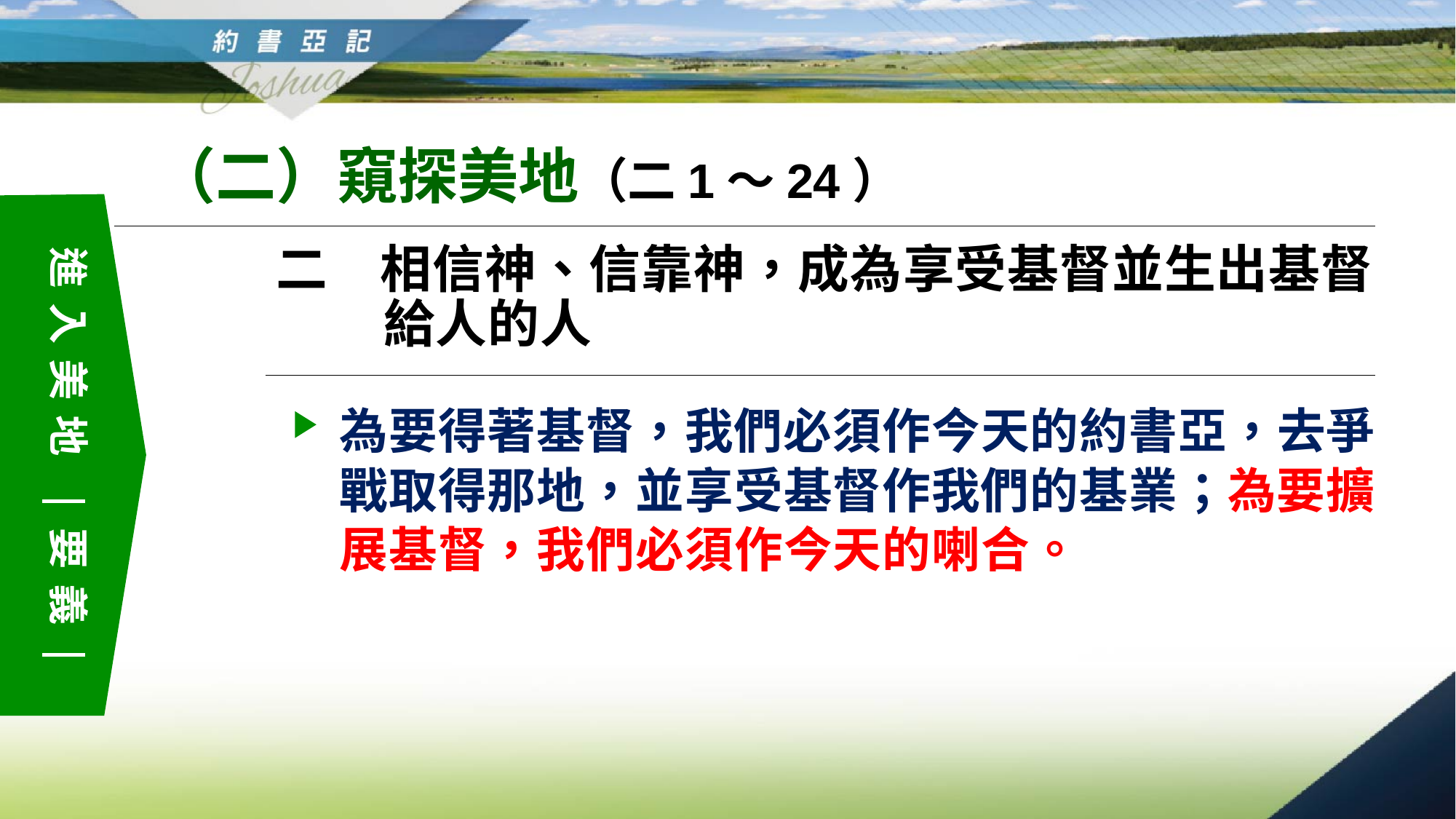

（二）窺探美地（二1～24）

進入美地　要義
二　相信神、信靠神，成為享受基督並生出基督給人的人
為要得著基督，我們必須作今天的約書亞，去爭戰取得那地，並享受基督作我們的基業；為要擴展基督，我們必須作今天的喇合。